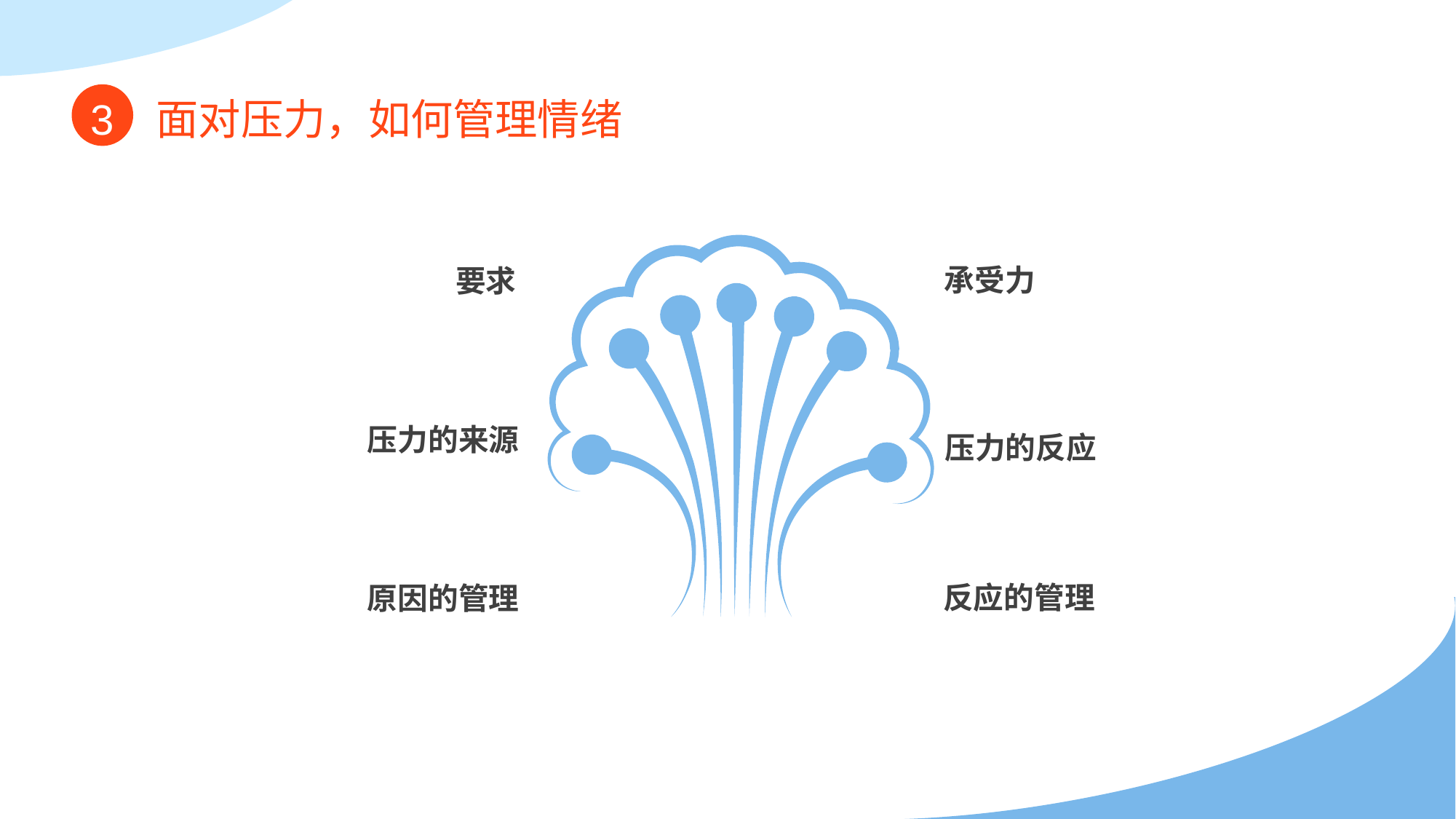

3
面对压力，如何管理情绪
承受力
要求

压力的来源
压力的反应
反应的管理
原因的管理